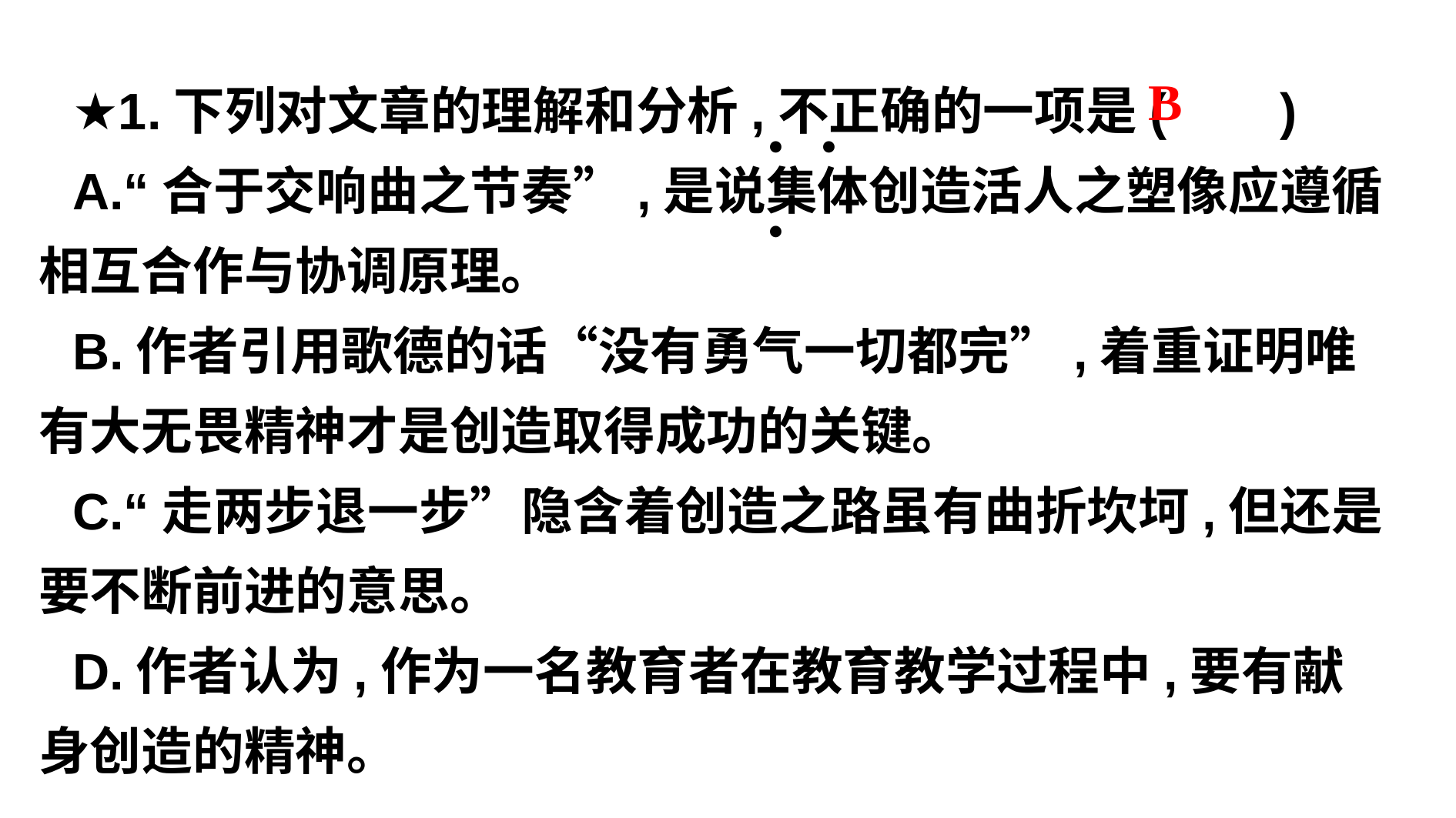

★1.下列对文章的理解和分析,不正确的一项是(        )
A.“合于交响曲之节奏”,是说集体创造活人之塑像应遵循相互合作与协调原理。
B.作者引用歌德的话“没有勇气一切都完”,着重证明唯有大无畏精神才是创造取得成功的关键。
C.“走两步退一步”隐含着创造之路虽有曲折坎坷,但还是要不断前进的意思。
D.作者认为,作为一名教育者在教育教学过程中,要有献身创造的精神。
   B
.  .  .